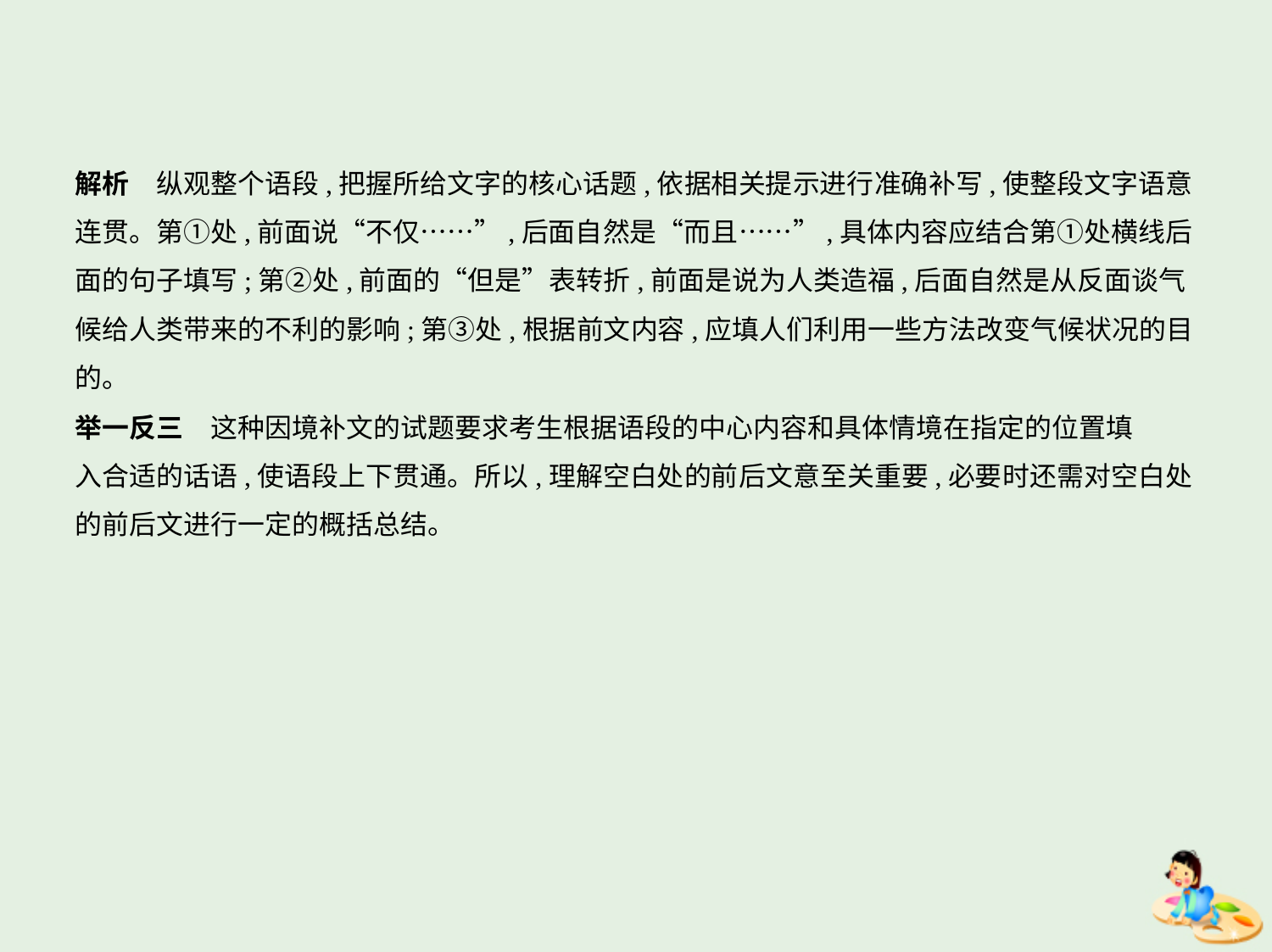

解析　纵观整个语段,把握所给文字的核心话题,依据相关提示进行准确补写,使整段文字语意
连贯。第①处,前面说“不仅……”,后面自然是“而且……”,具体内容应结合第①处横线后
面的句子填写;第②处,前面的“但是”表转折,前面是说为人类造福,后面自然是从反面谈气
候给人类带来的不利的影响;第③处,根据前文内容,应填人们利用一些方法改变气候状况的目
的。
举一反三　这种因境补文的试题要求考生根据语段的中心内容和具体情境在指定的位置填
入合适的话语,使语段上下贯通。所以,理解空白处的前后文意至关重要,必要时还需对空白处
的前后文进行一定的概括总结。